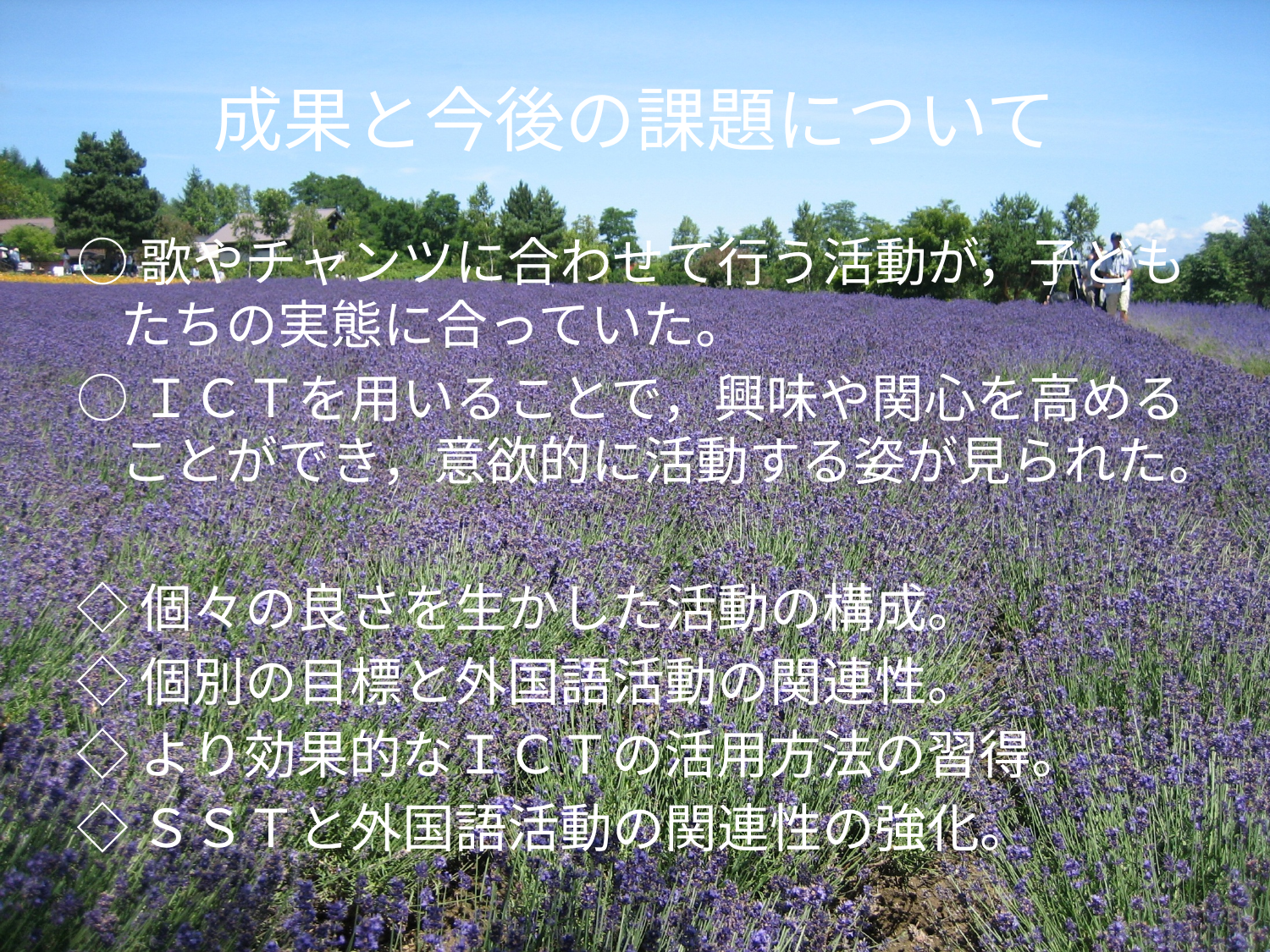

# 成果と今後の課題について
○歌やチャンツに合わせて行う活動が，子どもたちの実態に合っていた。
○ＩＣＴを用いることで，興味や関心を高めることができ，意欲的に活動する姿が見られた。

◇個々の良さを生かした活動の構成。
◇個別の目標と外国語活動の関連性。
◇より効果的なＩＣＴの活用方法の習得。
◇ＳＳＴと外国語活動の関連性の強化。